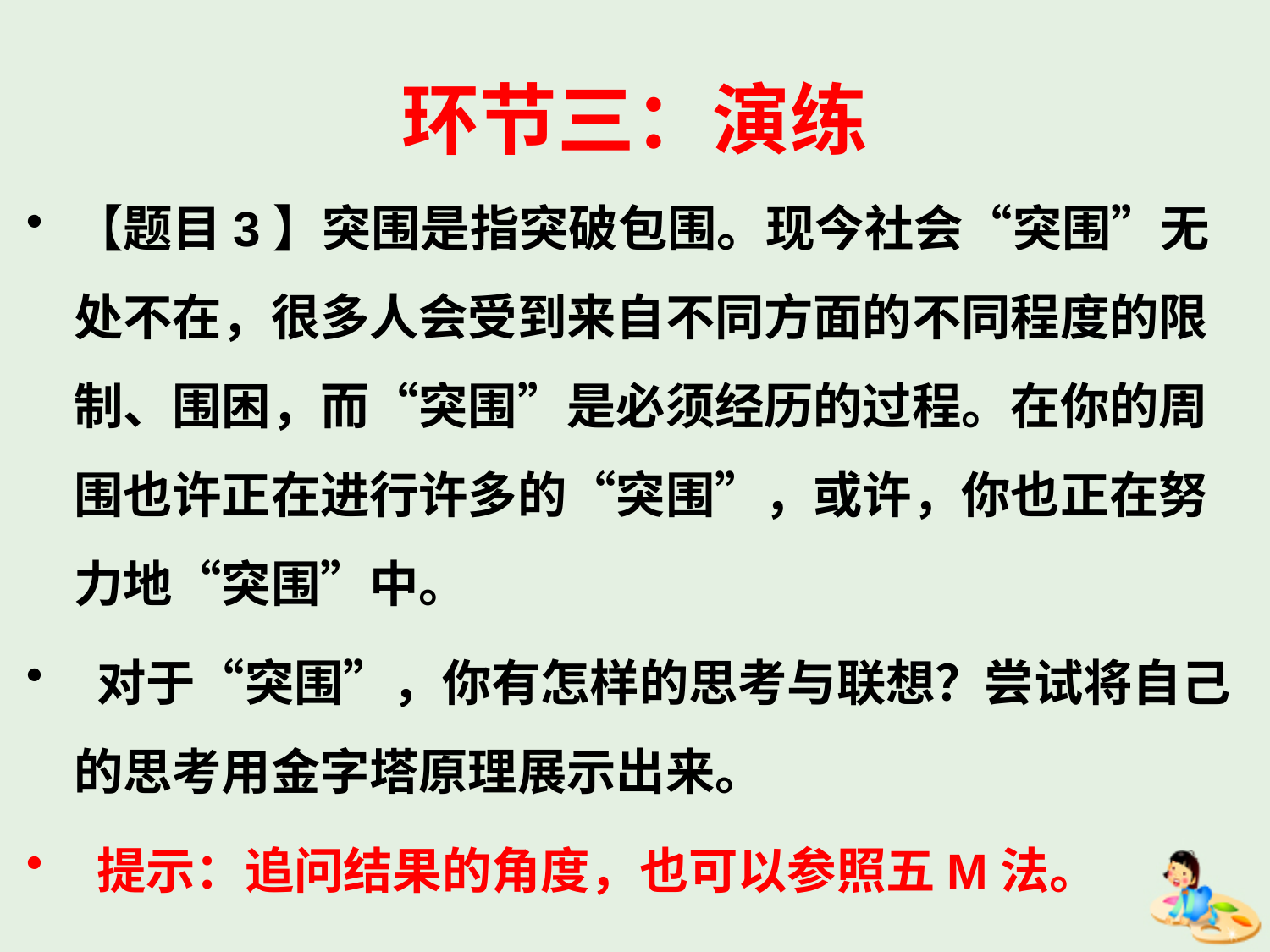

# 环节三：演练
【题目3】突围是指突破包围。现今社会“突围”无处不在，很多人会受到来自不同方面的不同程度的限制、围困，而“突围”是必须经历的过程。在你的周围也许正在进行许多的“突围”，或许，你也正在努力地“突围”中。
 对于“突围”，你有怎样的思考与联想？尝试将自己的思考用金字塔原理展示出来。
 提示：追问结果的角度，也可以参照五M法。